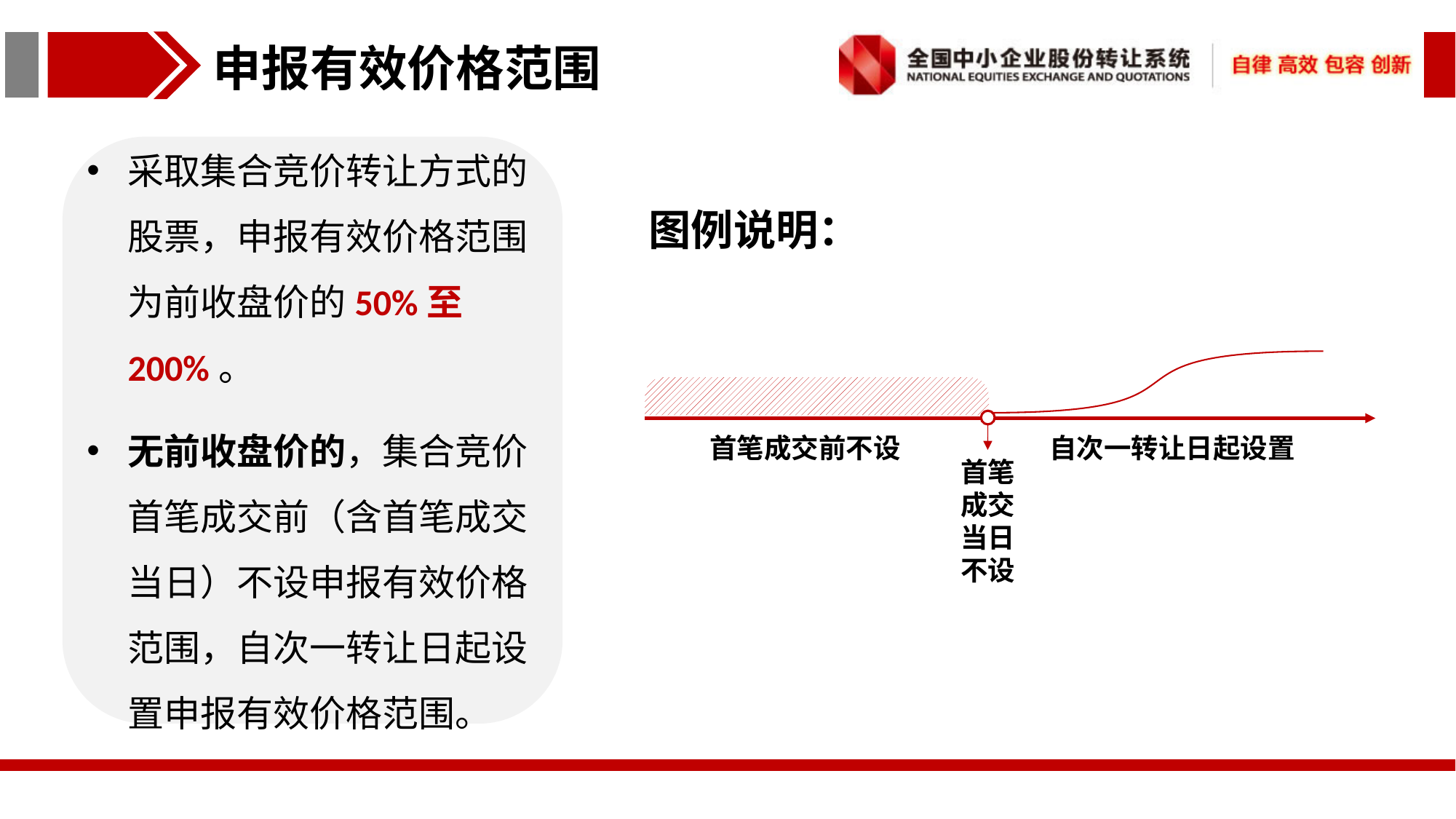

申报有效价格范围
采取集合竞价转让方式的股票，申报有效价格范围为前收盘价的50%至200%。
无前收盘价的，集合竞价首笔成交前（含首笔成交当日）不设申报有效价格范围，自次一转让日起设置申报有效价格范围。
图例说明：

首笔成交前不设
自次一转让日起设置
首笔成交当日不设
27